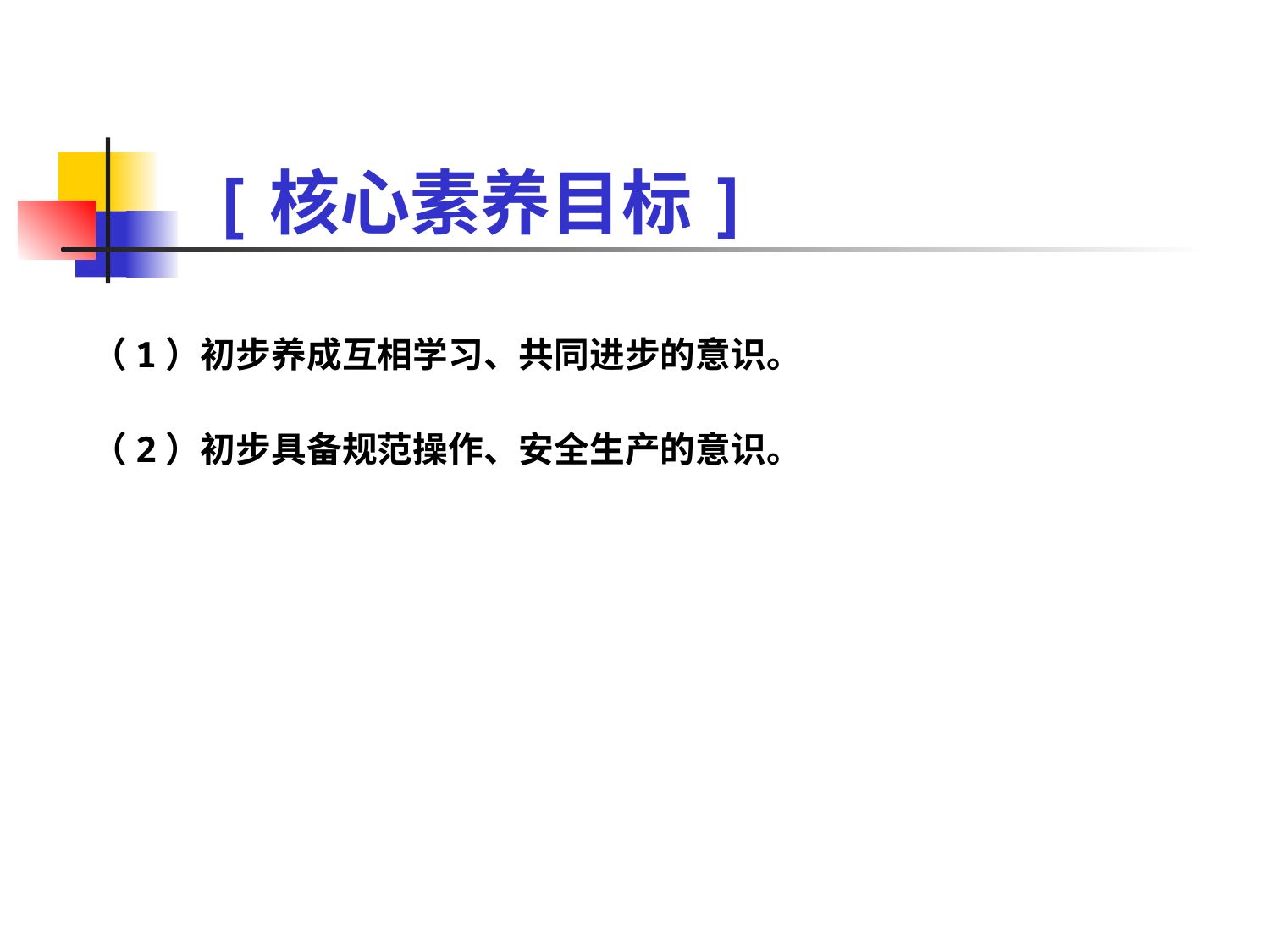

# [核心素养目标]
（1）初步养成互相学习、共同进步的意识。
（2）初步具备规范操作、安全生产的意识。